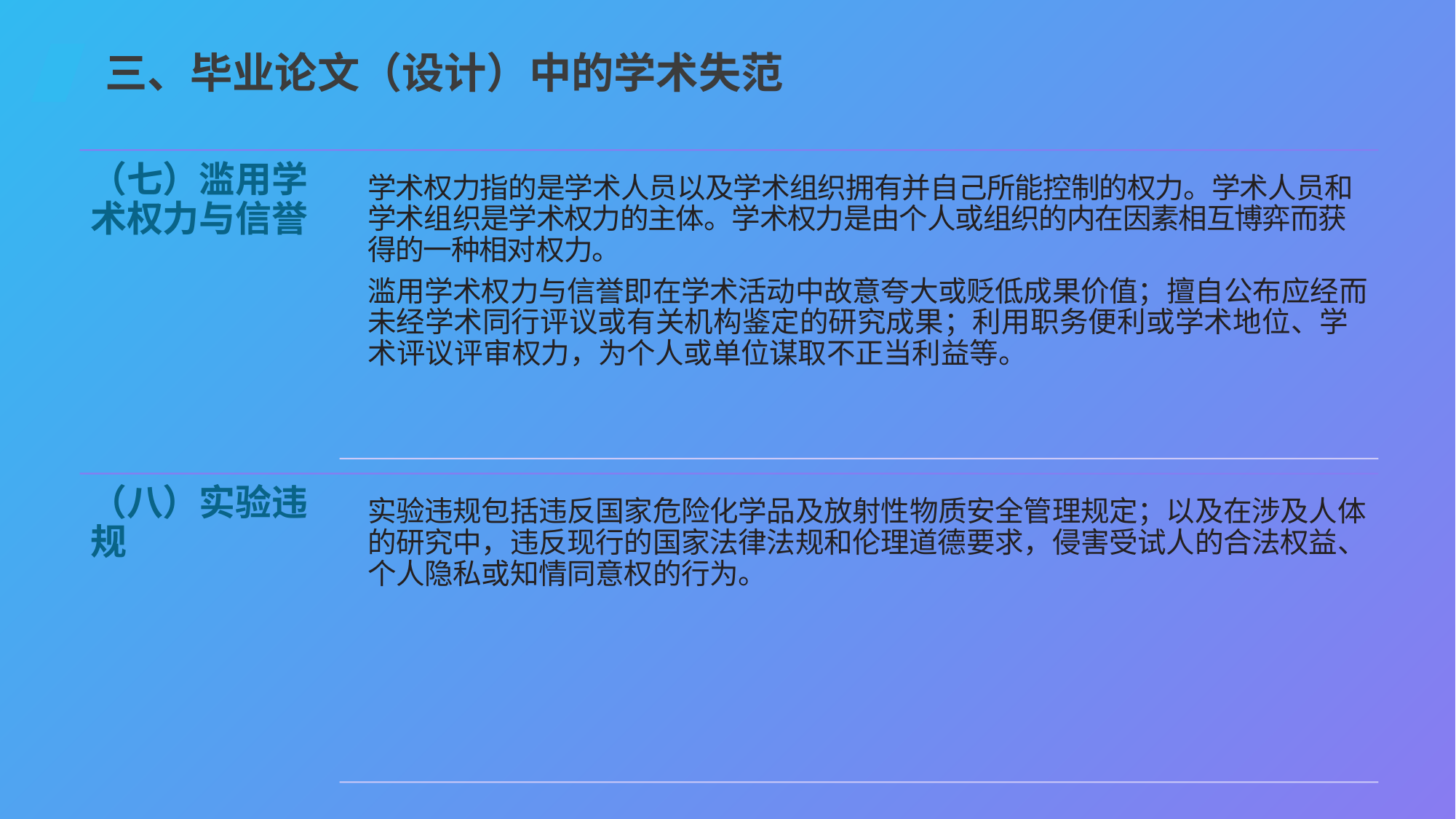

三、毕业论文（设计）中的学术失范
（七）滥用学术权力与信誉
学术权力指的是学术人员以及学术组织拥有并自己所能控制的权力。学术人员和学术组织是学术权力的主体。学术权力是由个人或组织的内在因素相互博弈而获得的一种相对权力。
滥用学术权力与信誉即在学术活动中故意夸大或贬低成果价值；擅自公布应经而未经学术同行评议或有关机构鉴定的研究成果；利用职务便利或学术地位、学术评议评审权力，为个人或单位谋取不正当利益等。
（八）实验违规
实验违规包括违反国家危险化学品及放射性物质安全管理规定；以及在涉及人体的研究中，违反现行的国家法律法规和伦理道德要求，侵害受试人的合法权益、个人隐私或知情同意权的行为。